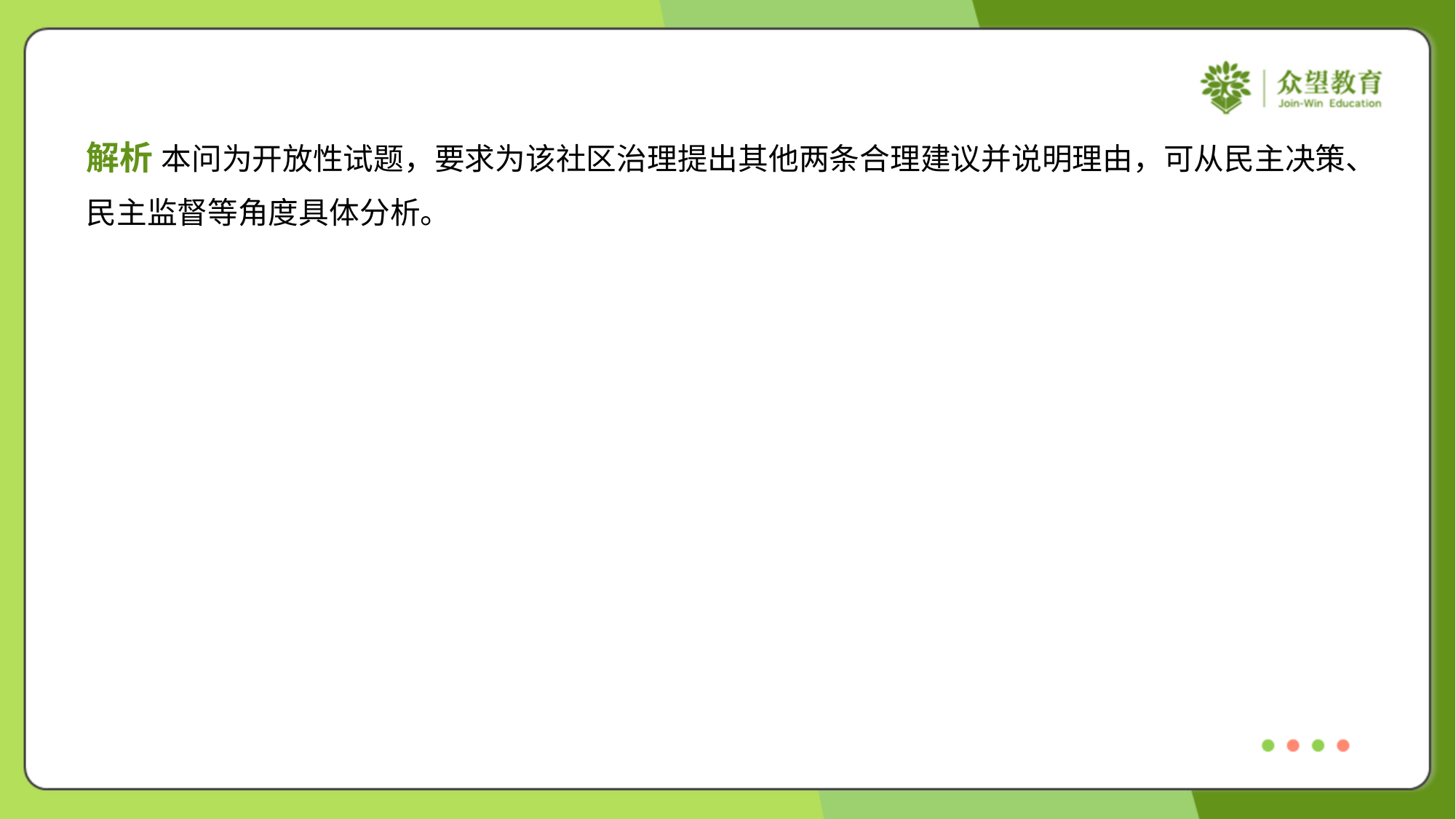

解析 本问为开放性试题，要求为该社区治理提出其他两条合理建议并说明理由，可从民主决策、
民主监督等角度具体分析。